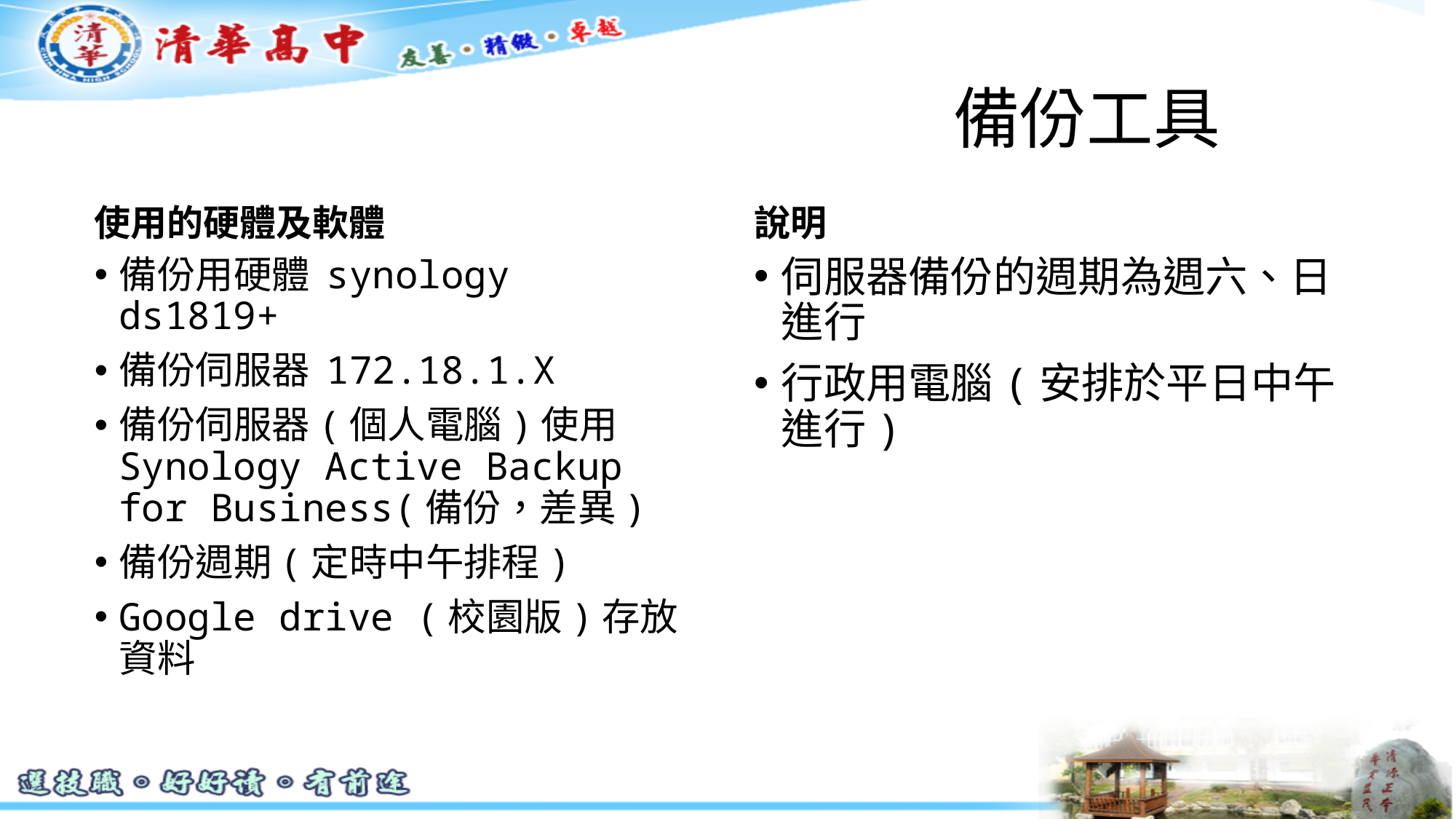

# 備份工具
使用的硬體及軟體
說明
備份用硬體 synology ds1819+
備份伺服器 172.18.1.X
備份伺服器(個人電腦)使用 Synology Active Backup for Business(備份，差異)
備份週期(定時中午排程)
Google drive (校園版)存放資料

伺服器備份的週期為週六、日進行
行政用電腦(安排於平日中午進行)